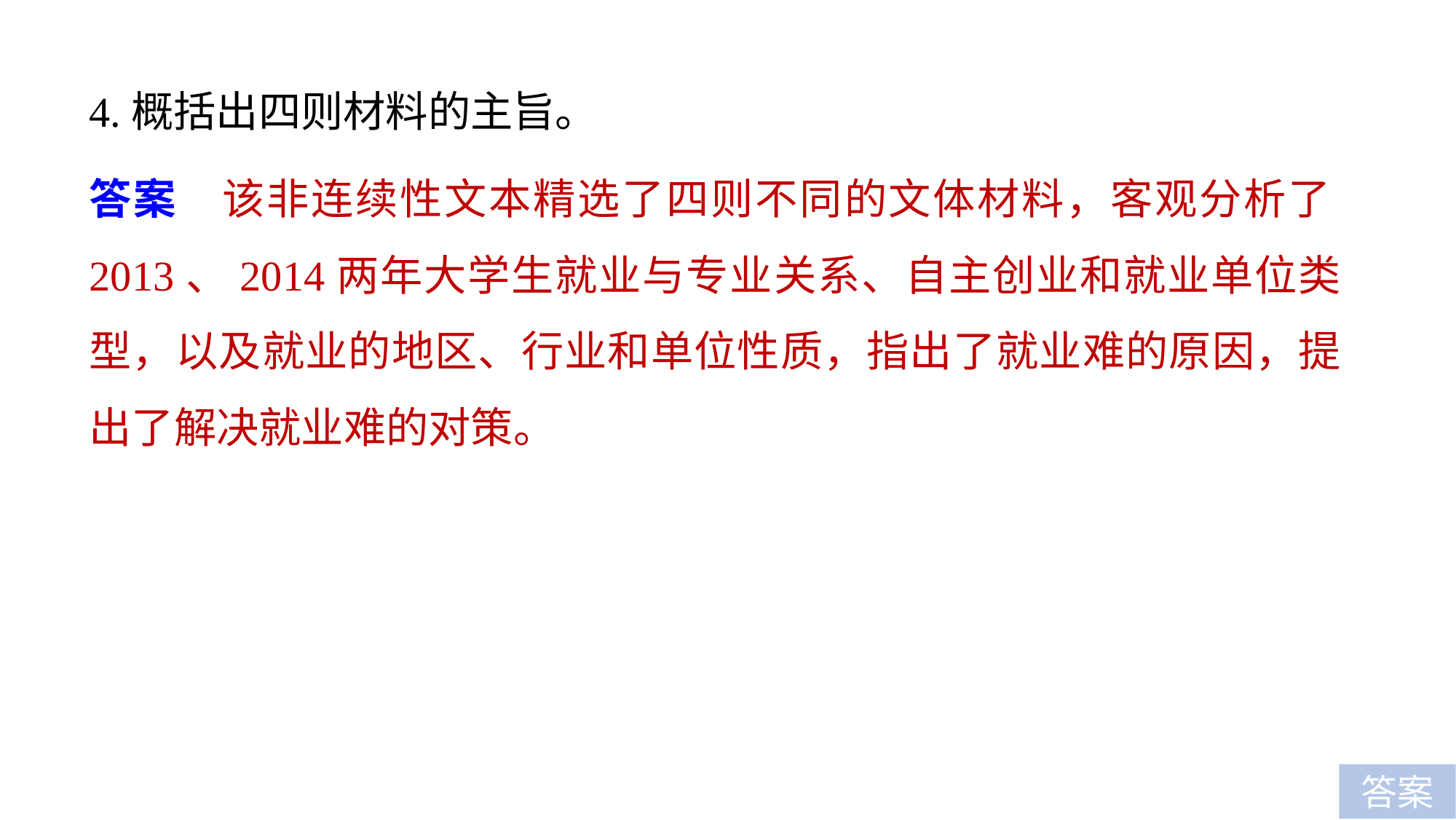

4.概括出四则材料的主旨。
答案　该非连续性文本精选了四则不同的文体材料，客观分析了2013、2014两年大学生就业与专业关系、自主创业和就业单位类型，以及就业的地区、行业和单位性质，指出了就业难的原因，提出了解决就业难的对策。
答案